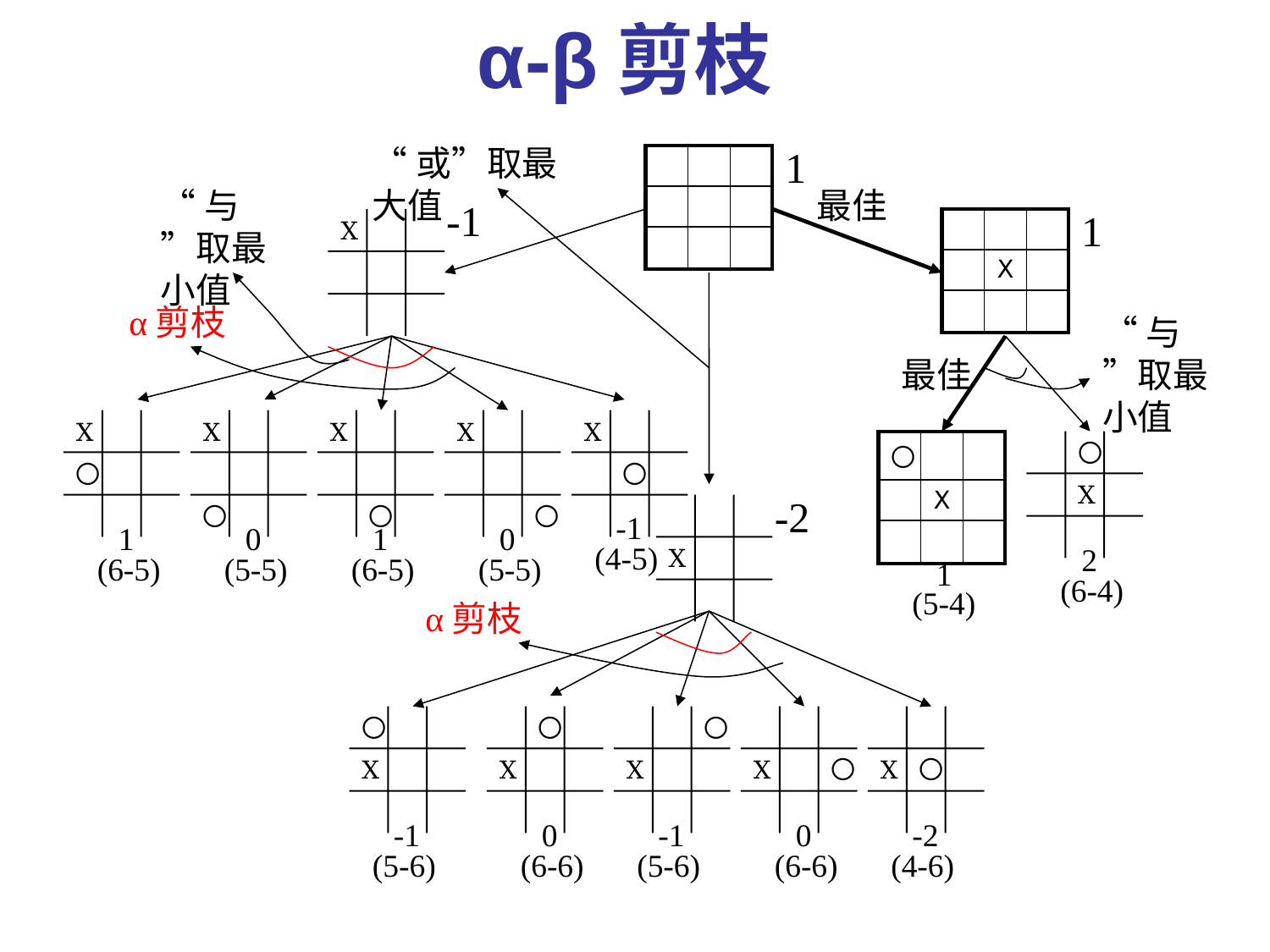

α-β剪枝
“或”取最大值
1
|  |  |  |
| --- | --- | --- |
|  |  |  |
|  |  |  |
“与”取最小值
最佳
-1

1
Ⅹ

|  |  |  |
| --- | --- | --- |
|  | Ⅹ |  |
|  |  |  |

α剪枝
“与”取最小值

最佳

Ⅹ

〇

Ⅹ

〇

Ⅹ

Ⅹ

Ⅹ

| 〇 |  |  |
| --- | --- | --- |
|  | Ⅹ |  |
|  |  |  |

〇

Ⅹ

〇

-2

〇

〇

Ⅹ

  -1
(4-5)
  1
(6-5)
  0
(5-5)
  1
(6-5)
  0
(5-5)
  2
(6-4)
   1
(5-4)
α剪枝

〇

Ⅹ

〇

Ⅹ

〇

Ⅹ

Ⅹ

〇

Ⅹ

〇

  -1
(5-6)
  0
(6-6)
  -1
(5-6)
  0
(6-6)
  -2
(4-6)